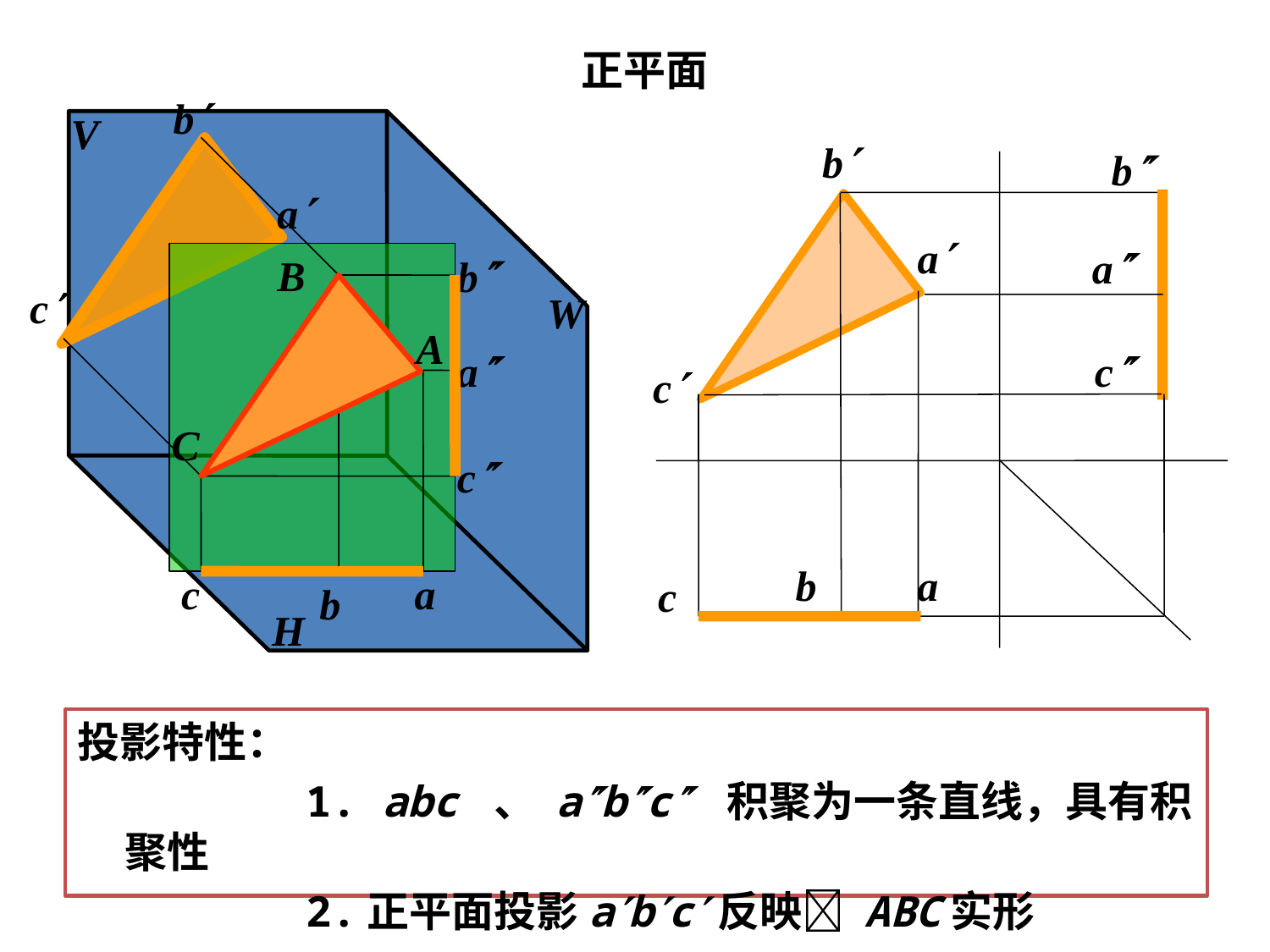

正平面
b′

a′
B

A
C
b″
c′

a″

c″

c
a

b
V

W

H

b′
b″

a′
a″

c″
c′

b
a
c

投影特性：
         1. abc 、 a″b″c″ 积聚为一条直线，具有积聚性
         2.正平面投影a′b′c′反映Δ ABC实形